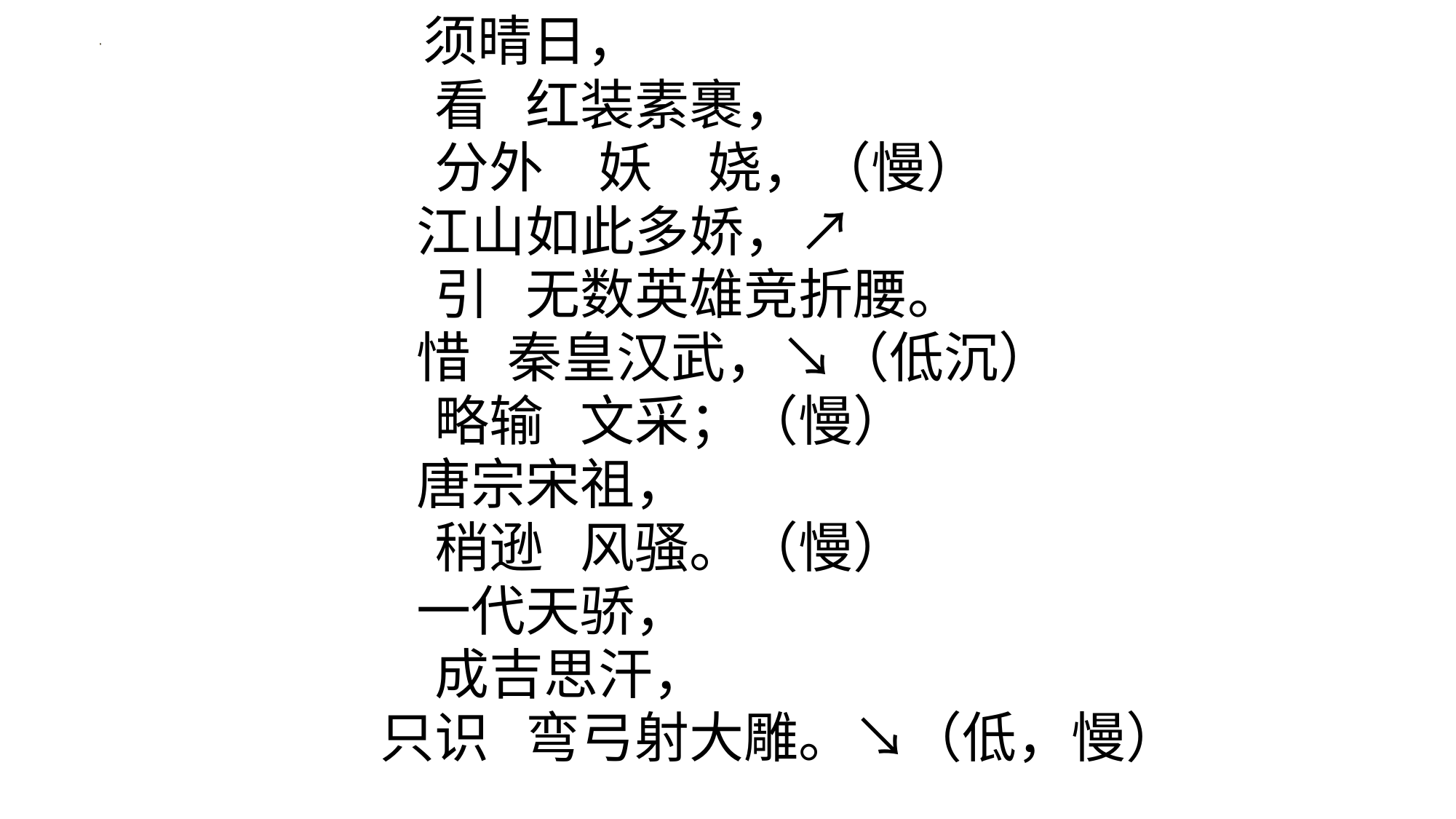

须晴日，
　　看   红装素裹，
　　分外　妖　娆，（慢）
　   江山如此多娇，↗
　　引   无数英雄竞折腰。
　   惜   秦皇汉武，↘（低沉）
　　略输   文采；（慢）
　   唐宗宋祖，
　　稍逊   风骚。（慢）
　   一代天骄，
　　成吉思汗，
　只识   弯弓射大雕。↘（低，慢）